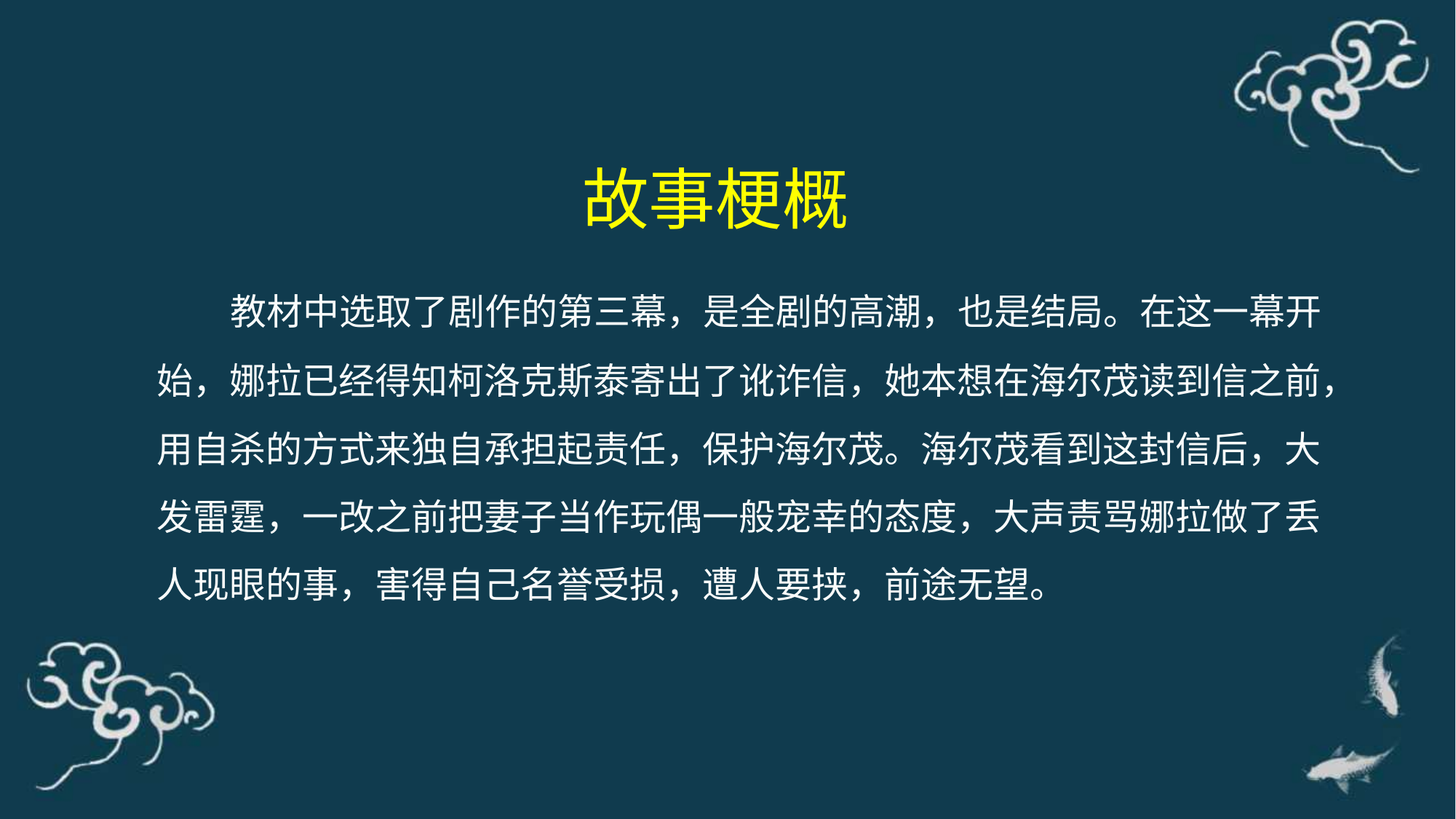

故事梗概
       教材中选取了剧作的第三幕，是全剧的高潮，也是结局。在这一幕开始，娜拉已经得知柯洛克斯泰寄出了讹诈信，她本想在海尔茂读到信之前，用自杀的方式来独自承担起责任，保护海尔茂。海尔茂看到这封信后，大发雷霆，一改之前把妻子当作玩偶一般宠幸的态度，大声责骂娜拉做了丢人现眼的事，害得自己名誉受损，遭人要挟，前途无望。